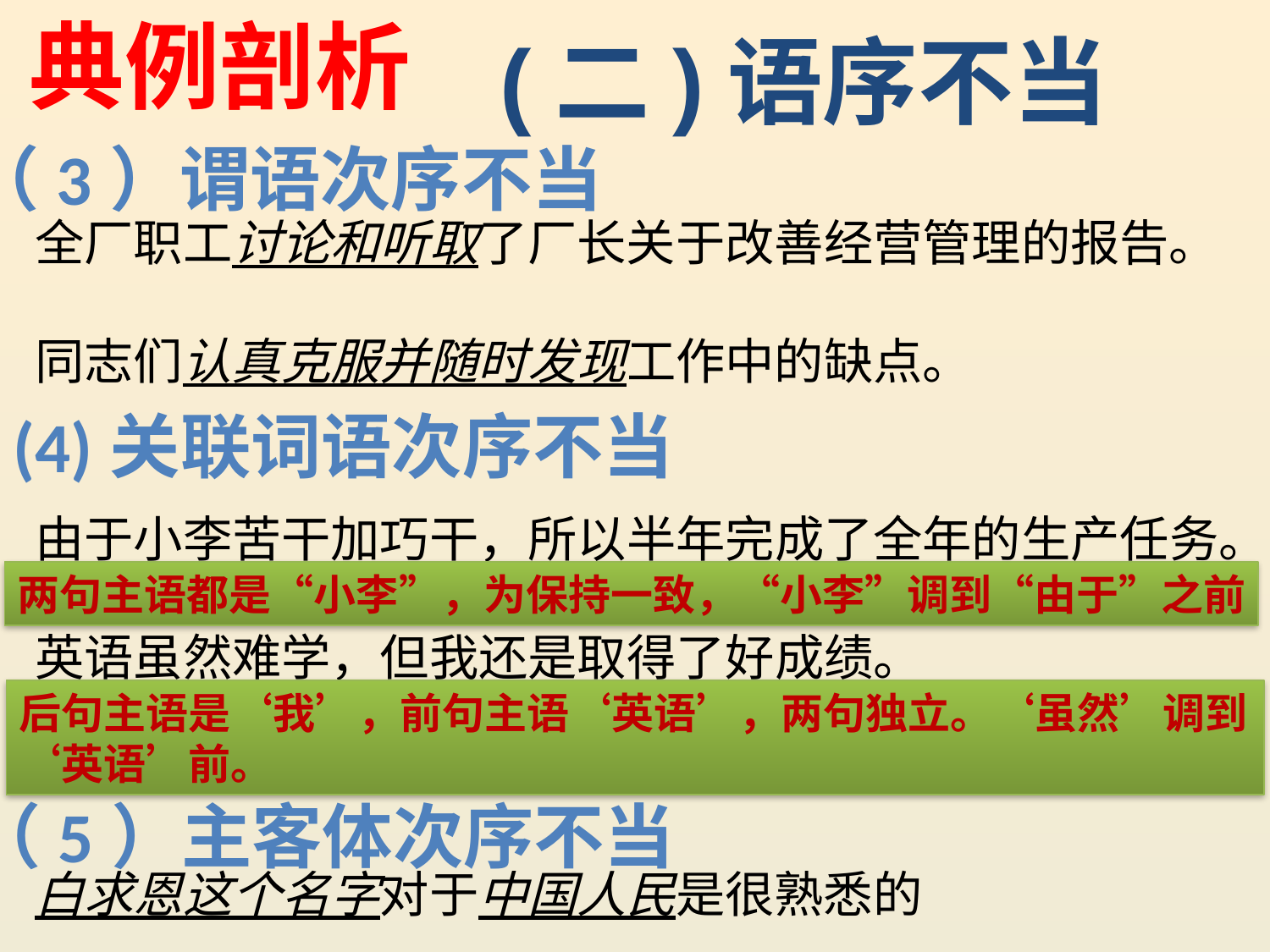

典例剖析
(二)语序不当
（3）谓语次序不当

全厂职工讨论和听取了厂长关于改善经营管理的报告。

同志们认真克服并随时发现工作中的缺点。

由于小李苦干加巧干，所以半年完成了全年的生产任务。

英语虽然难学，但我还是取得了好成绩。

白求恩这个名字对于中国人民是很熟悉的
(4)关联词语次序不当
两句主语都是“小李”，为保持一致，“小李”调到“由于”之前
后句主语是‘我’，前句主语‘英语’，两句独立。‘虽然’调到‘英语’前。
（5）主客体次序不当